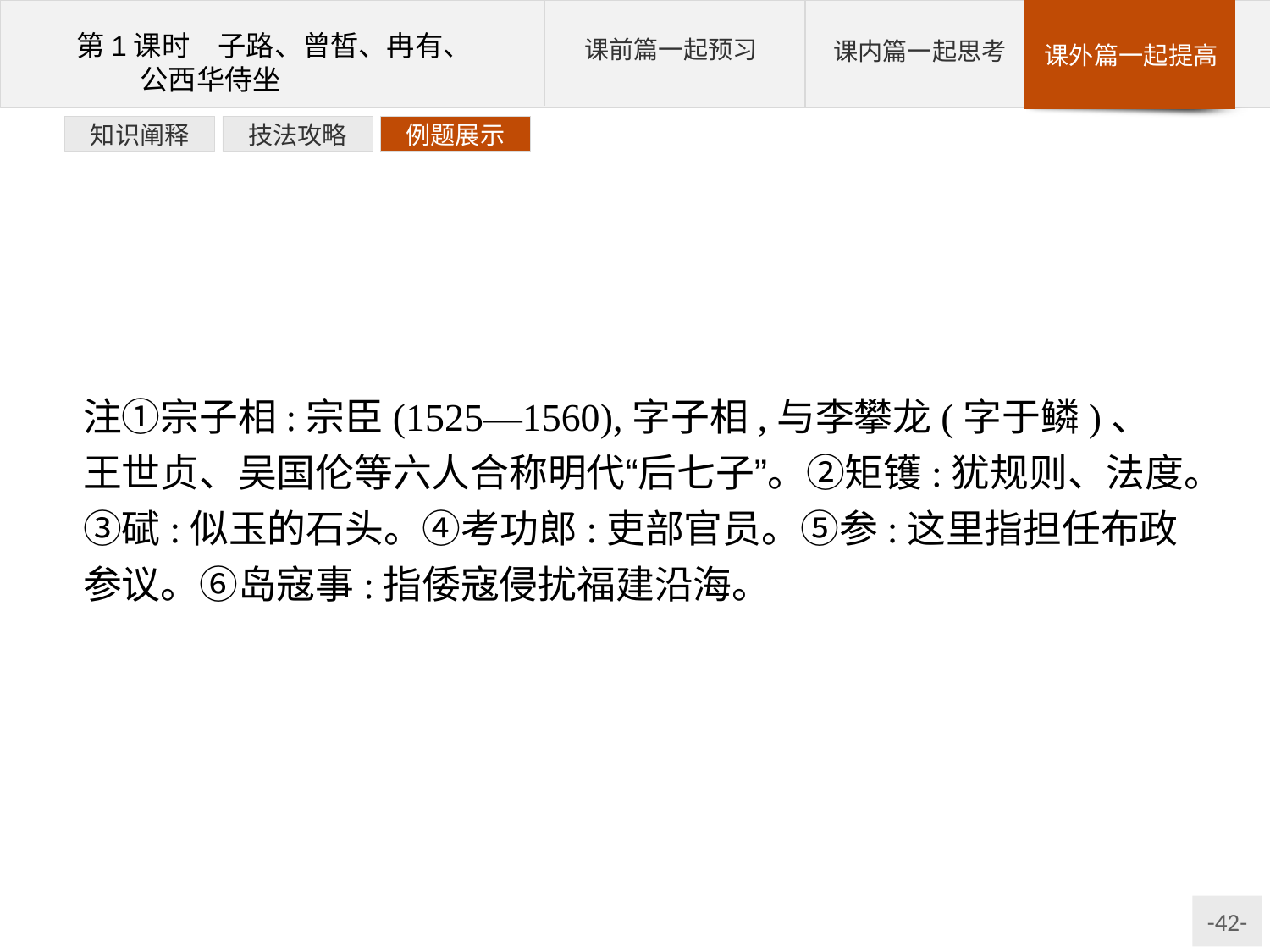

例题展示
技法攻略
知识阐释
注①宗子相:宗臣(1525—1560),字子相,与李攀龙(字于鳞)、王世贞、吴国伦等六人合称明代“后七子”。②矩镬:犹规则、法度。③碔:似玉的石头。④考功郎:吏部官员。⑤参:这里指担任布政参议。⑥岛寇事:指倭寇侵扰福建沿海。